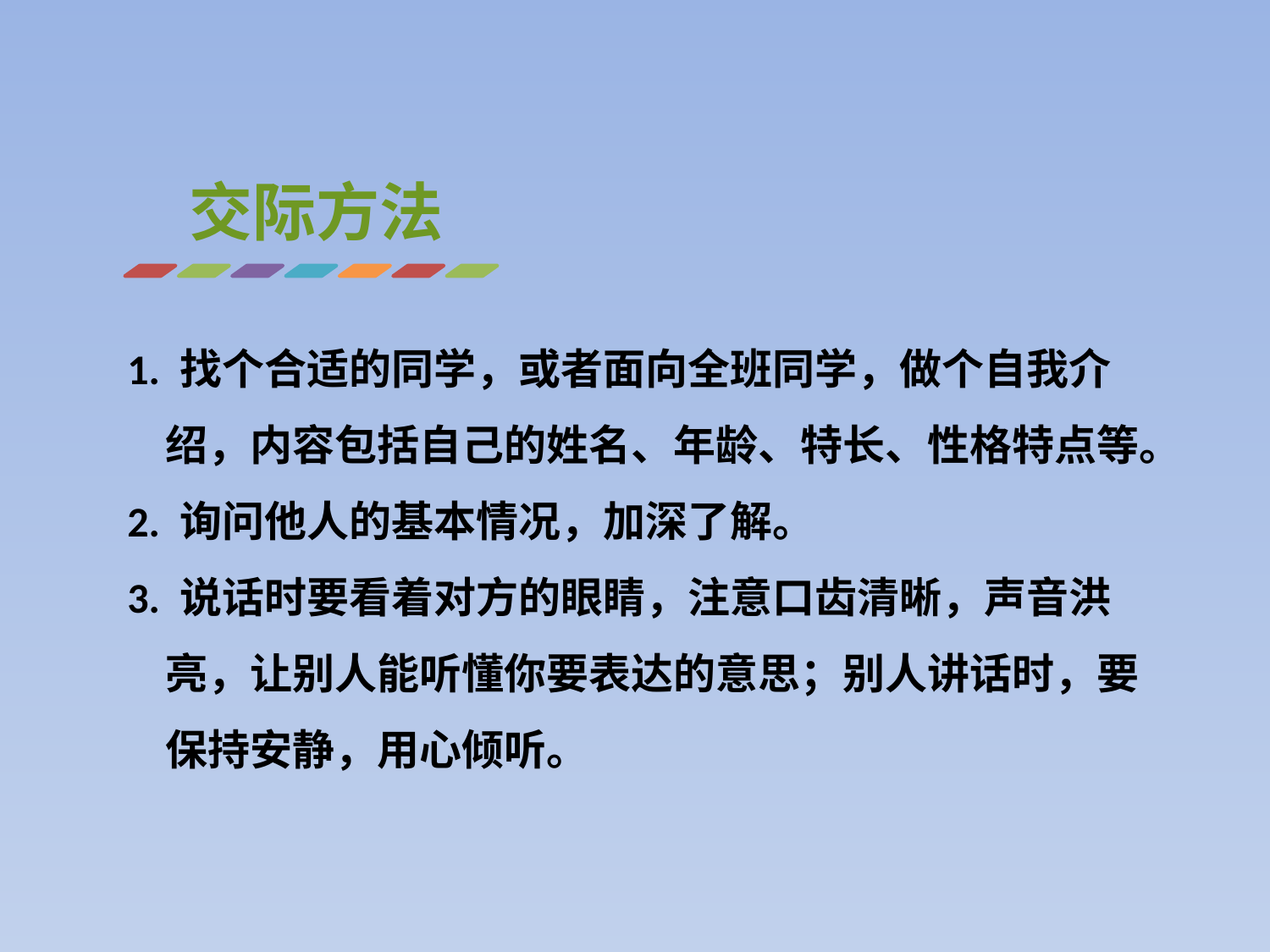

交际方法

1. 找个合适的同学，或者面向全班同学，做个自我介绍，内容包括自己的姓名、年龄、特长、性格特点等。
2. 询问他人的基本情况，加深了解。
3. 说话时要看着对方的眼睛，注意口齿清晰，声音洪亮，让别人能听懂你要表达的意思；别人讲话时，要保持安静，用心倾听。